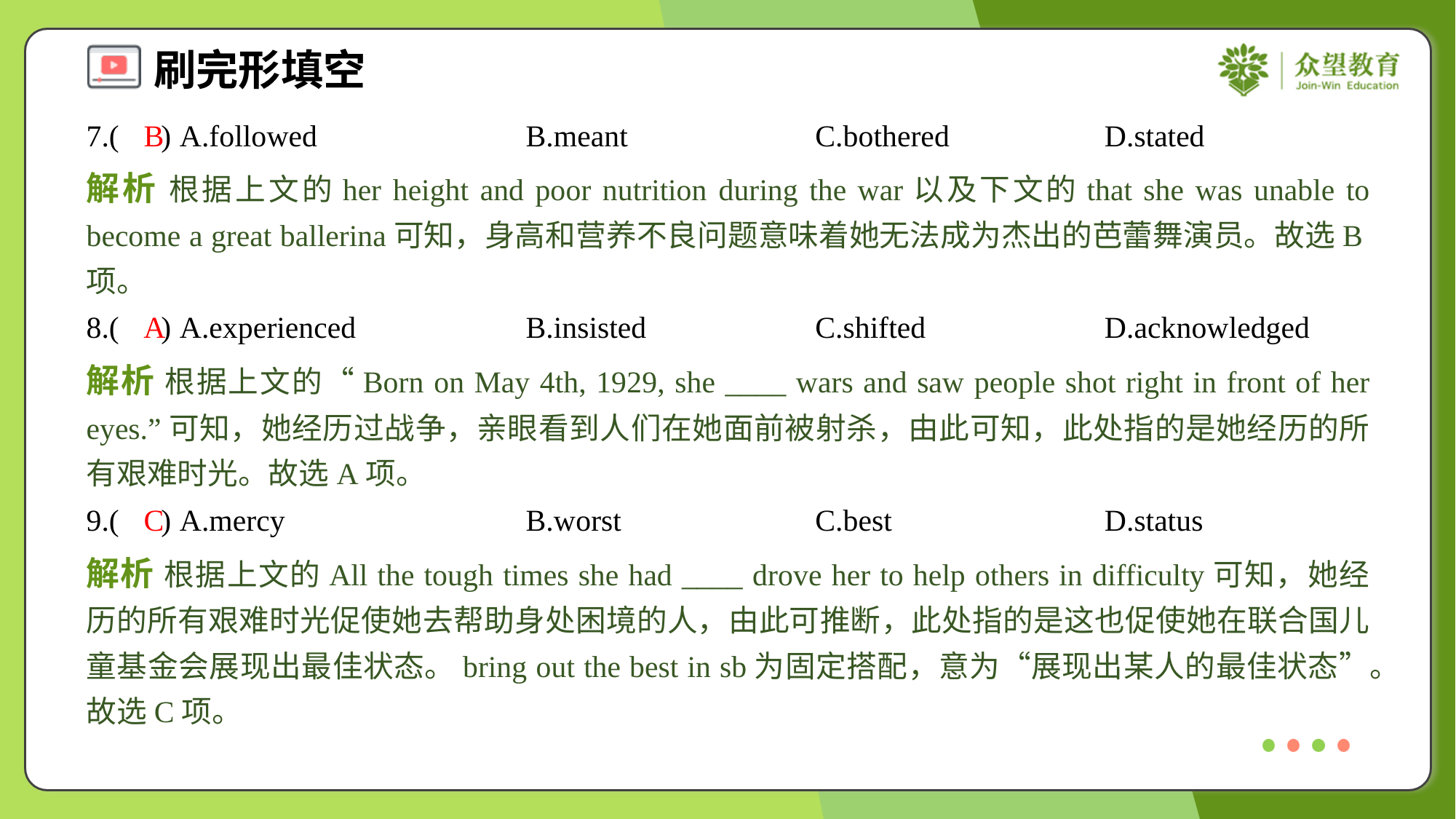

7.(     ) A.followed	B.meant	C.bothered	D.stated
B
解析 根据上文的her height and poor nutrition during the war以及下文的that she was unable to become a great ballerina可知，身高和营养不良问题意味着她无法成为杰出的芭蕾舞演员。故选B项。
8.(     ) A.experienced	B.insisted	C.shifted	D.acknowledged
A
解析 根据上文的“Born on May 4th, 1929, she ____ wars and saw people shot right in front of her eyes.”可知，她经历过战争，亲眼看到人们在她面前被射杀，由此可知，此处指的是她经历的所有艰难时光。故选A项。
9.(     ) A.mercy	B.worst	C.best	D.status
C
解析 根据上文的All the tough times she had ____ drove her to help others in difficulty可知，她经历的所有艰难时光促使她去帮助身处困境的人，由此可推断，此处指的是这也促使她在联合国儿童基金会展现出最佳状态。bring out the best in sb为固定搭配，意为“展现出某人的最佳状态”。故选C项。